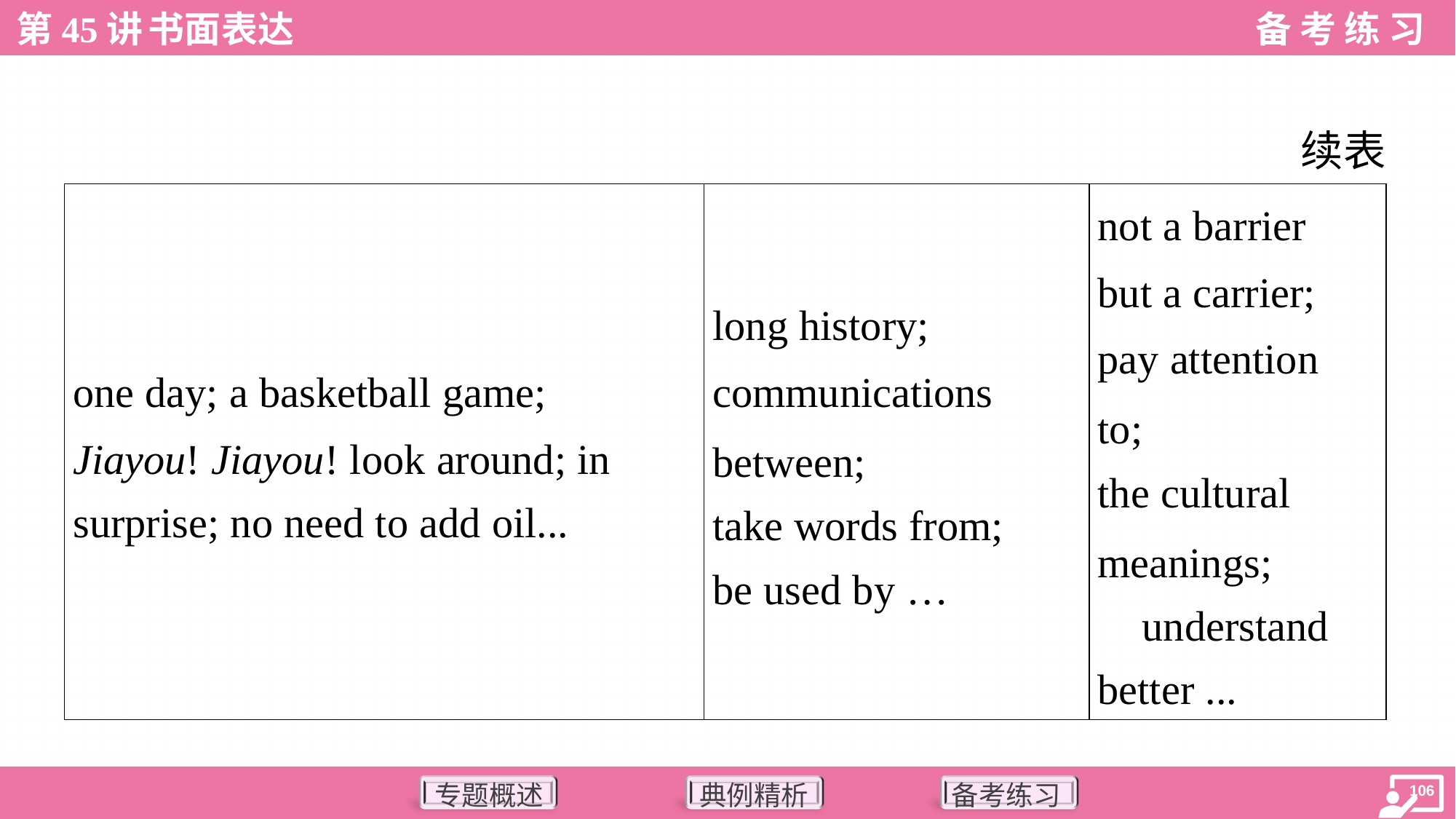

续表
| one day; a basketball game; Jiayou! Jiayou! look around; in surprise; no need to add oil... | long history; communications between; take words from; be used by … | not a barrier but a carrier; pay attention to; the cultural meanings; understand better ... |
| --- | --- | --- |